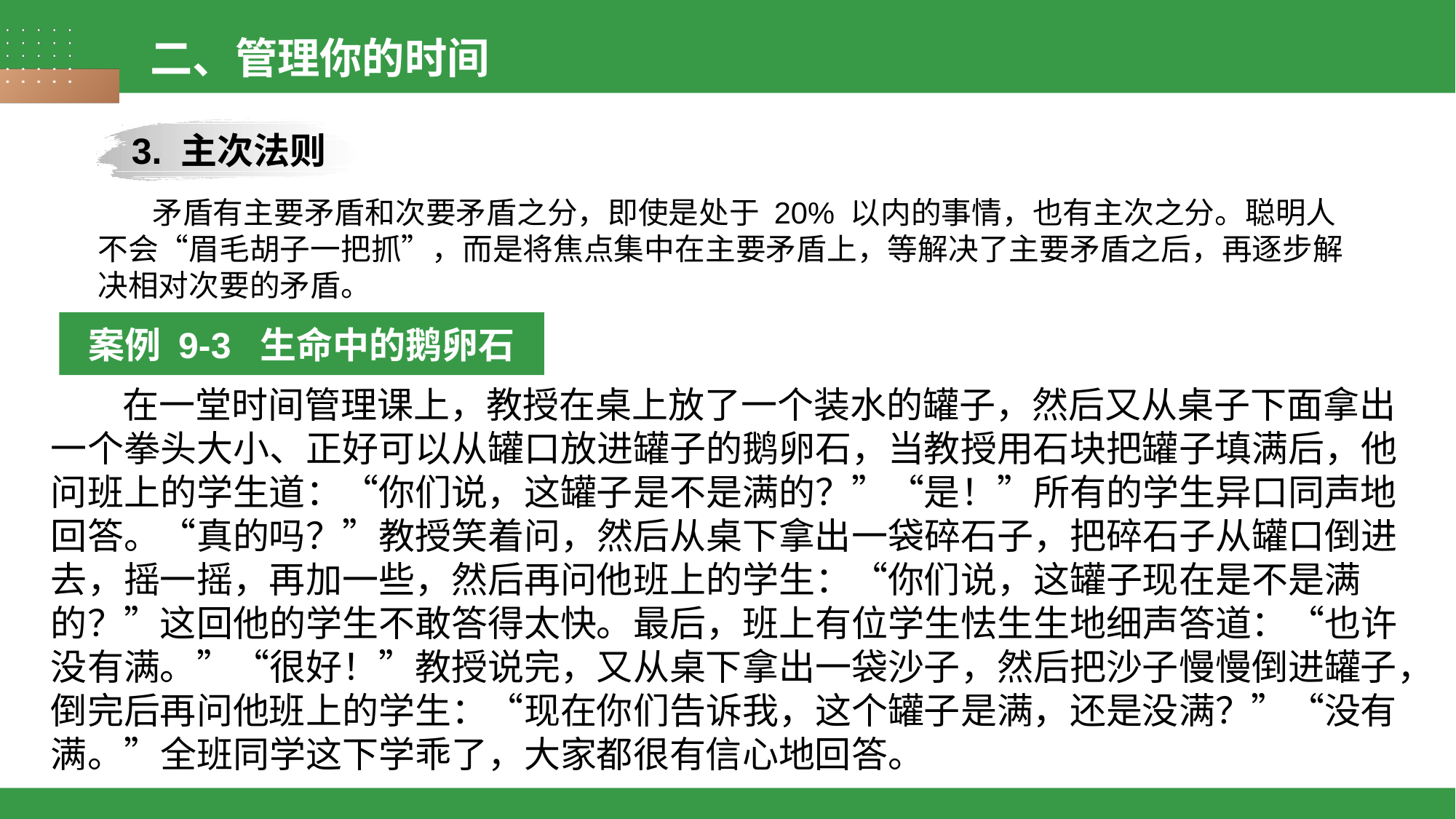

二、管理你的时间
3. 主次法则
矛盾有主要矛盾和次要矛盾之分，即使是处于 20% 以内的事情，也有主次之分。聪明人不会“眉毛胡子一把抓”，而是将焦点集中在主要矛盾上，等解决了主要矛盾之后，再逐步解决相对次要的矛盾。
案例 9-3  生命中的鹅卵石
 在一堂时间管理课上，教授在桌上放了一个装水的罐子，然后又从桌子下面拿出一个拳头大小、正好可以从罐口放进罐子的鹅卵石，当教授用石块把罐子填满后，他问班上的学生道：“你们说，这罐子是不是满的？”“是！”所有的学生异口同声地回答。“真的吗？”教授笑着问，然后从桌下拿出一袋碎石子，把碎石子从罐口倒进去，摇一摇，再加一些，然后再问他班上的学生：“你们说，这罐子现在是不是满的？”这回他的学生不敢答得太快。最后，班上有位学生怯生生地细声答道：“也许没有满。”“很好！”教授说完，又从桌下拿出一袋沙子，然后把沙子慢慢倒进罐子，倒完后再问他班上的学生：“现在你们告诉我，这个罐子是满，还是没满？”“没有满。”全班同学这下学乖了，大家都很有信心地回答。